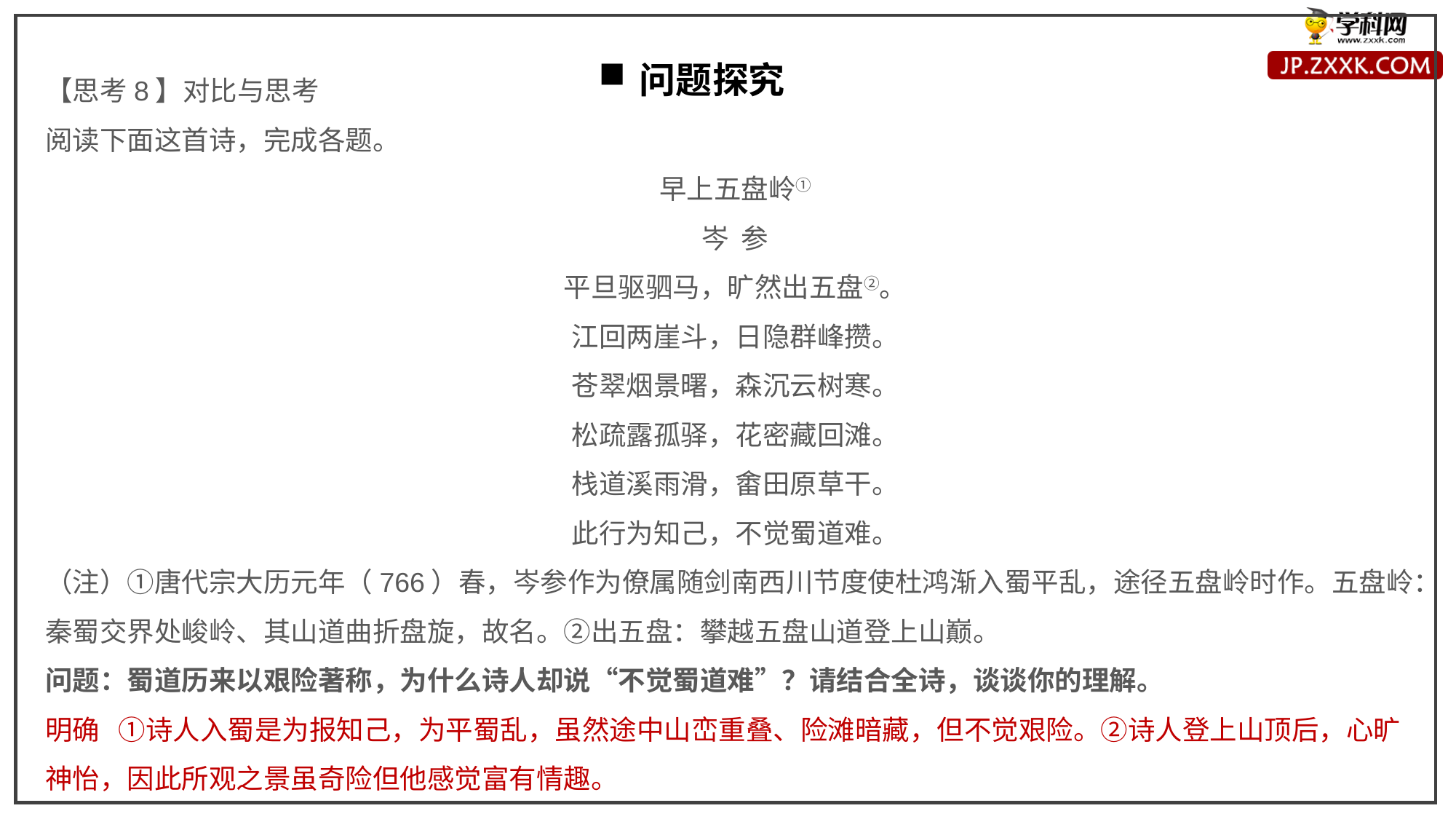

【思考8】对比与思考
阅读下面这首诗，完成各题。
早上五盘岭①
岑  参
平旦驱驷马，旷然出五盘②。
江回两崖斗，日隐群峰攒。
苍翠烟景曙，森沉云树寒。
松疏露孤驿，花密藏回滩。
栈道溪雨滑，畬田原草干。
此行为知己，不觉蜀道难。
（注）①唐代宗大历元年（766）春，岑参作为僚属随剑南西川节度使杜鸿渐入蜀平乱，途径五盘岭时作。五盘岭：秦蜀交界处峻岭、其山道曲折盘旋，故名。②出五盘：攀越五盘山道登上山巅。
问题：蜀道历来以艰险著称，为什么诗人却说“不觉蜀道难”？请结合全诗，谈谈你的理解。
明确   ①诗人入蜀是为报知己，为平蜀乱，虽然途中山峦重叠、险滩暗藏，但不觉艰险。②诗人登上山顶后，心旷神怡，因此所观之景虽奇险但他感觉富有情趣。
问题探究